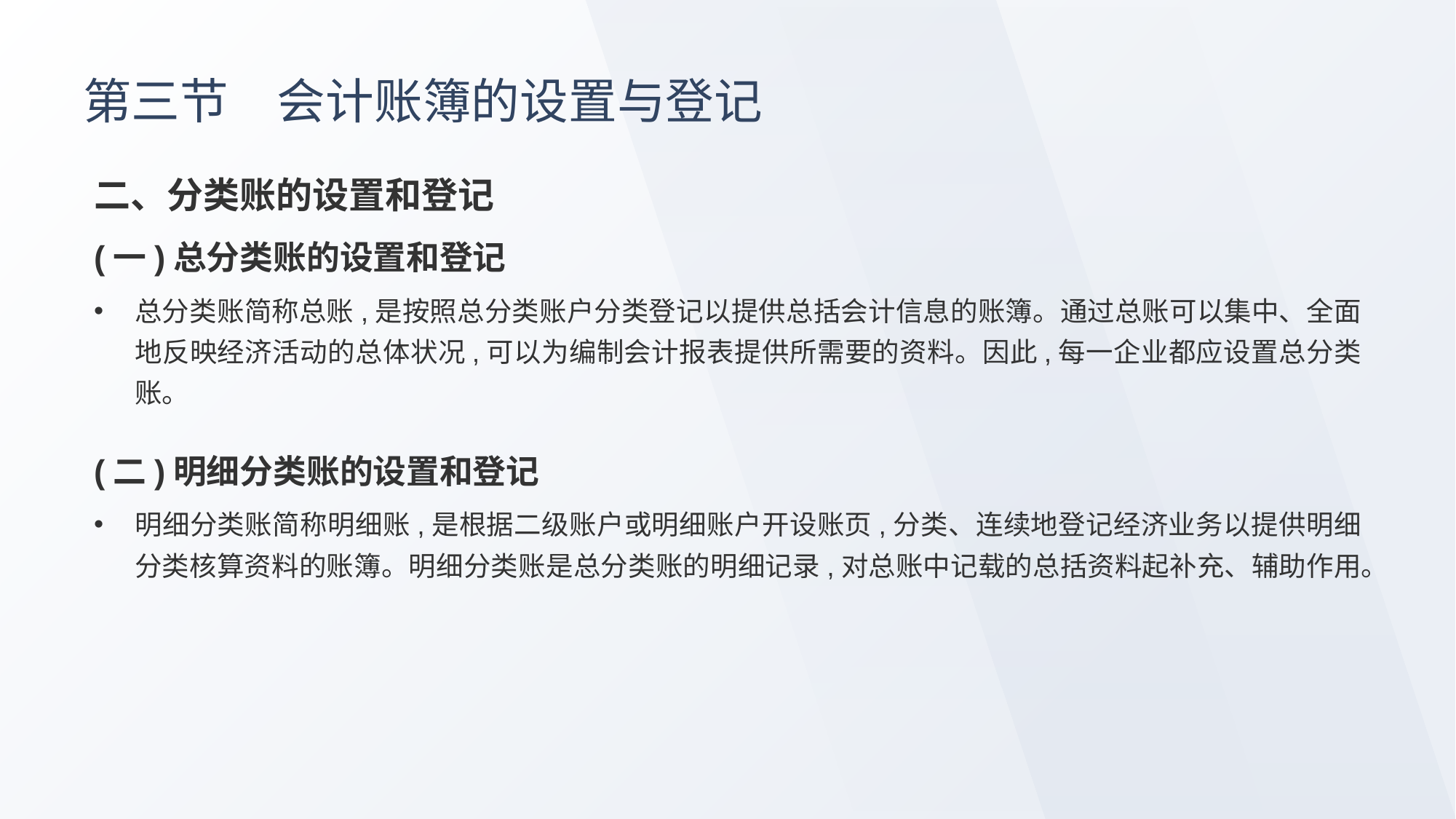

# 第三节　会计账簿的设置与登记
二、分类账的设置和登记
(一)总分类账的设置和登记
总分类账简称总账,是按照总分类账户分类登记以提供总括会计信息的账簿。通过总账可以集中、全面地反映经济活动的总体状况,可以为编制会计报表提供所需要的资料。因此,每一企业都应设置总分类账。
(二)明细分类账的设置和登记
明细分类账简称明细账,是根据二级账户或明细账户开设账页,分类、连续地登记经济业务以提供明细分类核算资料的账簿。明细分类账是总分类账的明细记录,对总账中记载的总括资料起补充、辅助作用。